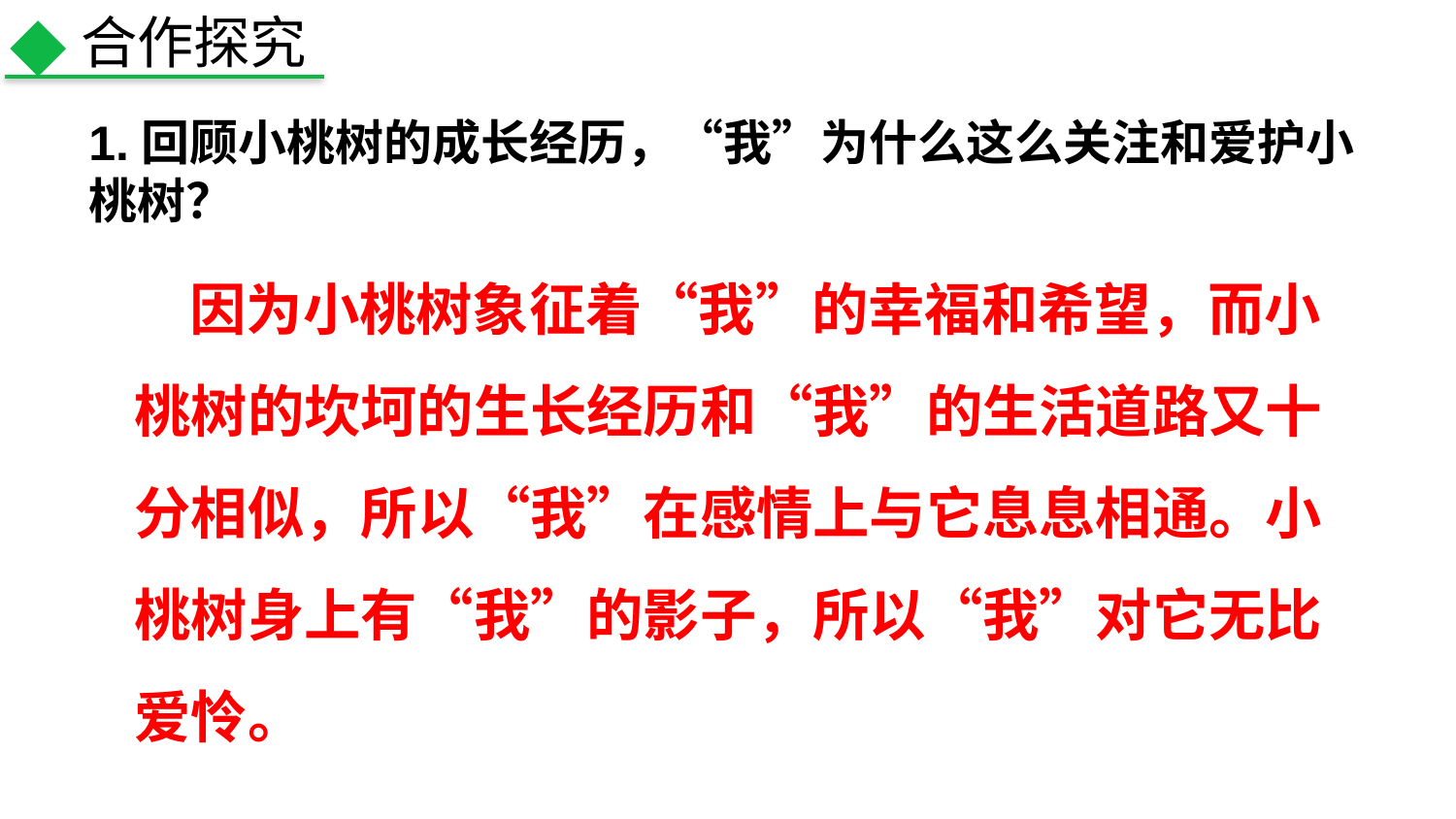

合作探究

1.回顾小桃树的成长经历，“我”为什么这么关注和爱护小桃树？
    因为小桃树象征着“我”的幸福和希望，而小桃树的坎坷的生长经历和“我”的生活道路又十分相似，所以“我”在感情上与它息息相通。小桃树身上有“我”的影子，所以“我”对它无比爱怜。